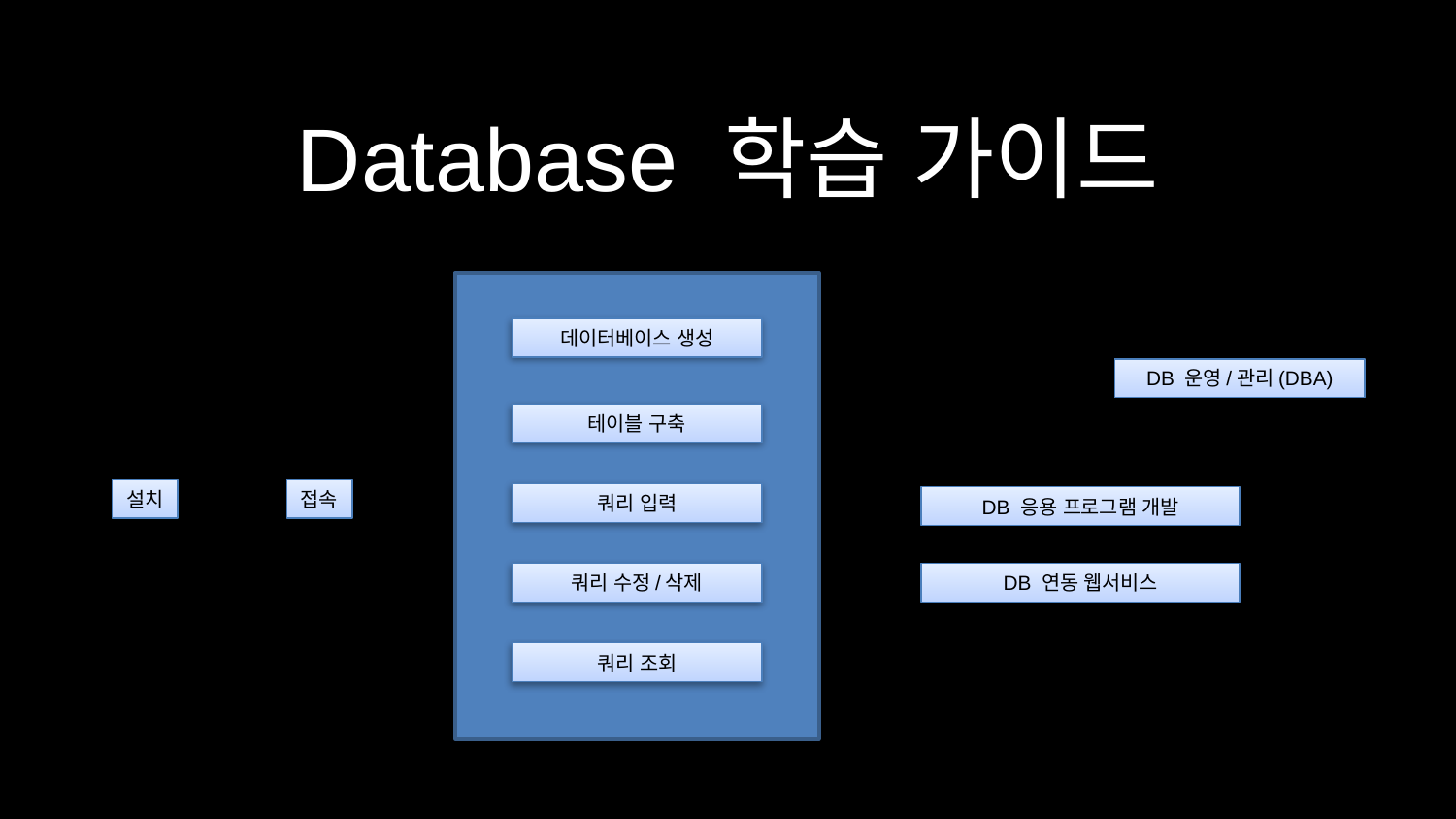

# Database 학습 가이드

데이터베이스 생성
DB 운영/관리(DBA)
테이블 구축
설치
접속
쿼리 입력
DB 응용 프로그램 개발
쿼리 수정/삭제
DB 연동 웹서비스
쿼리 조회